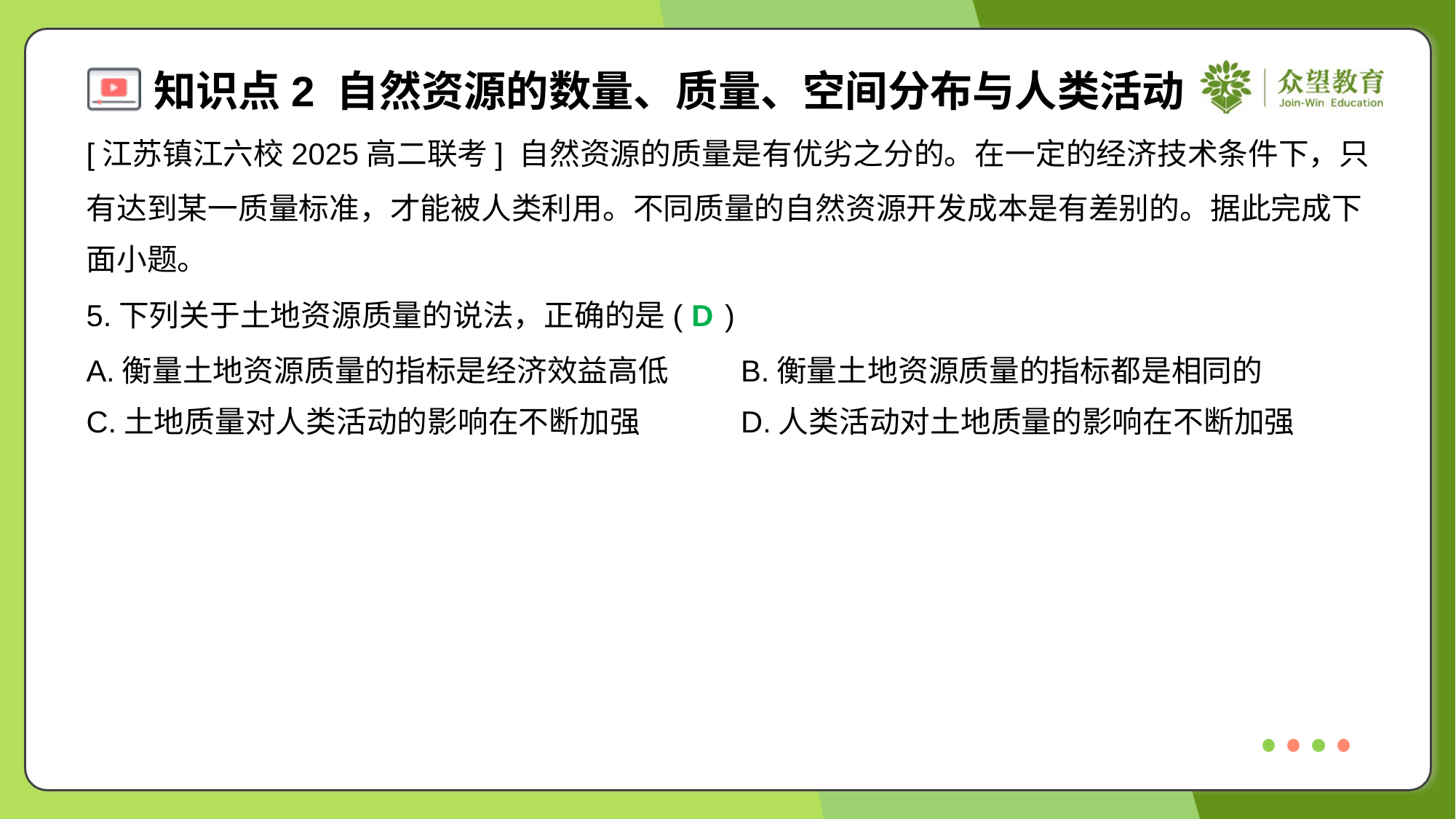

[江苏镇江六校2025高二联考] 自然资源的质量是有优劣之分的。在一定的经济技术条件下，只
有达到某一质量标准，才能被人类利用。不同质量的自然资源开发成本是有差别的。据此完成下
面小题。
5.下列关于土地资源质量的说法，正确的是(     )
D
A.衡量土地资源质量的指标是经济效益高低	B.衡量土地资源质量的指标都是相同的
C.土地质量对人类活动的影响在不断加强	D.人类活动对土地质量的影响在不断加强